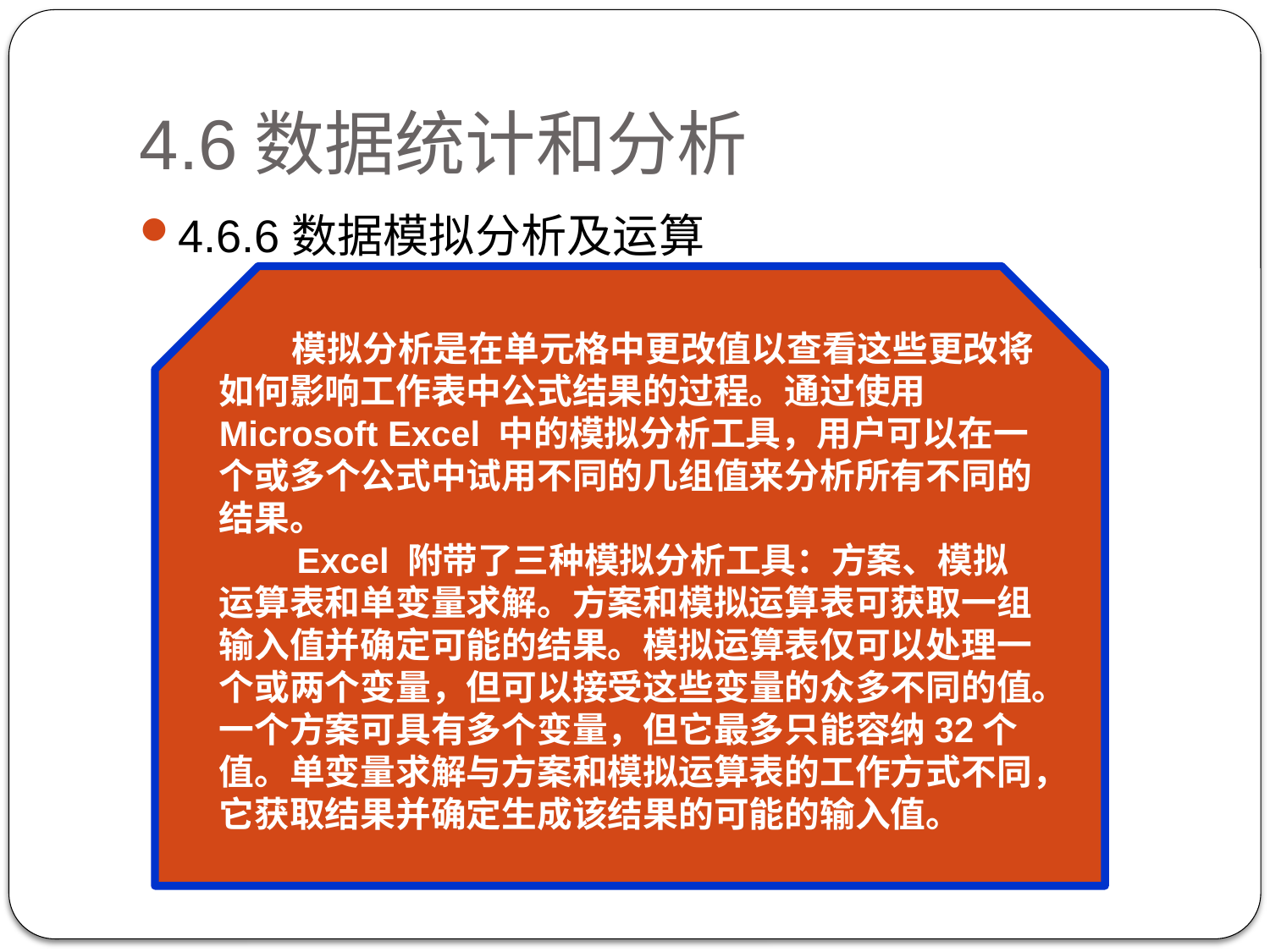

# 4.6数据统计和分析
4.6.6数据模拟分析及运算
        模拟分析是在单元格中更改值以查看这些更改将如何影响工作表中公式结果的过程。通过使用 Microsoft Excel 中的模拟分析工具，用户可以在一个或多个公式中试用不同的几组值来分析所有不同的结果。
        Excel 附带了三种模拟分析工具：方案、模拟运算表和单变量求解。方案和模拟运算表可获取一组输入值并确定可能的结果。模拟运算表仅可以处理一个或两个变量，但可以接受这些变量的众多不同的值。一个方案可具有多个变量，但它最多只能容纳32个值。单变量求解与方案和模拟运算表的工作方式不同，它获取结果并确定生成该结果的可能的输入值。